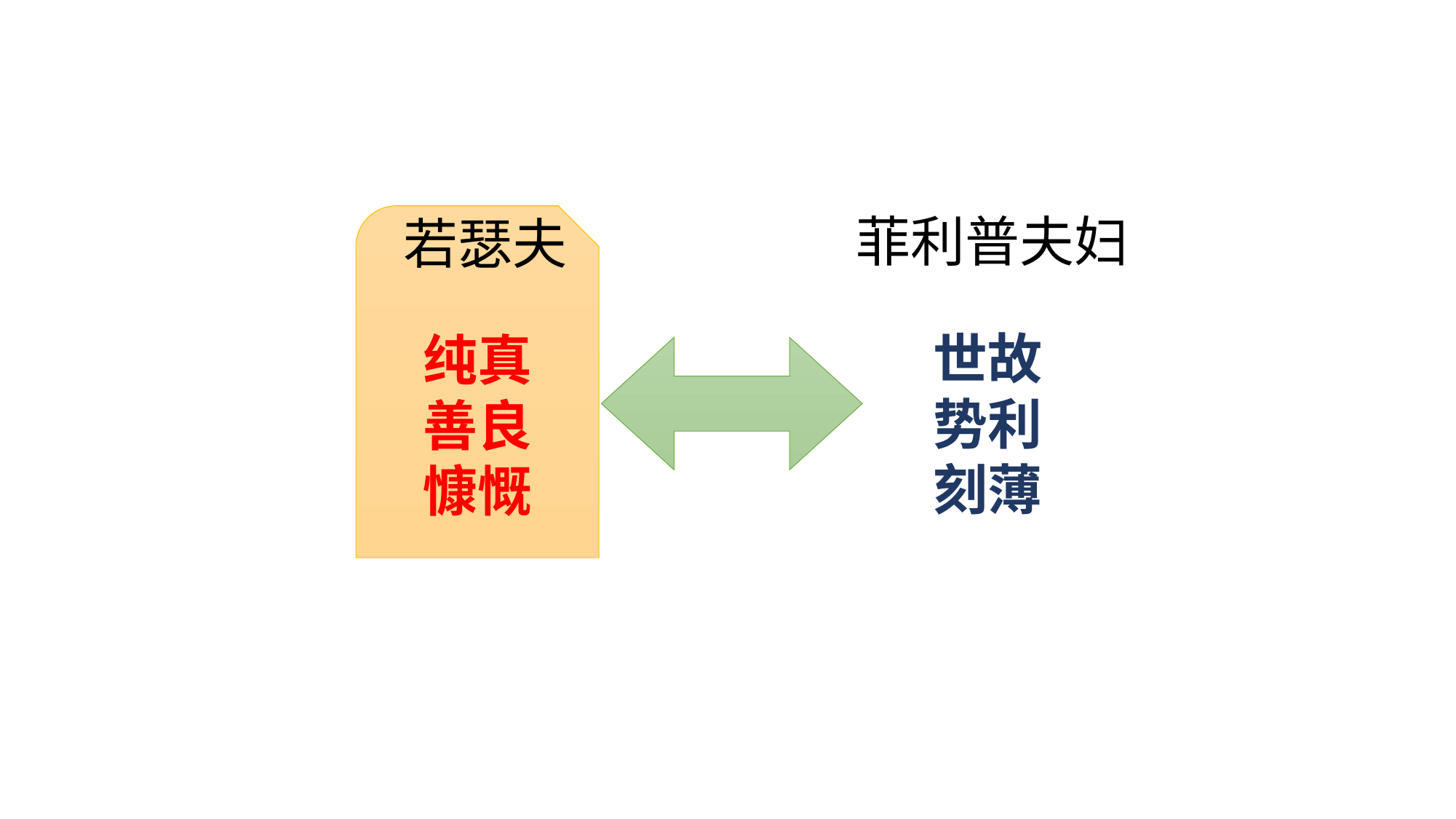

菲利普夫妇
若瑟夫

世故
势利
刻薄
纯真
善良
慷慨